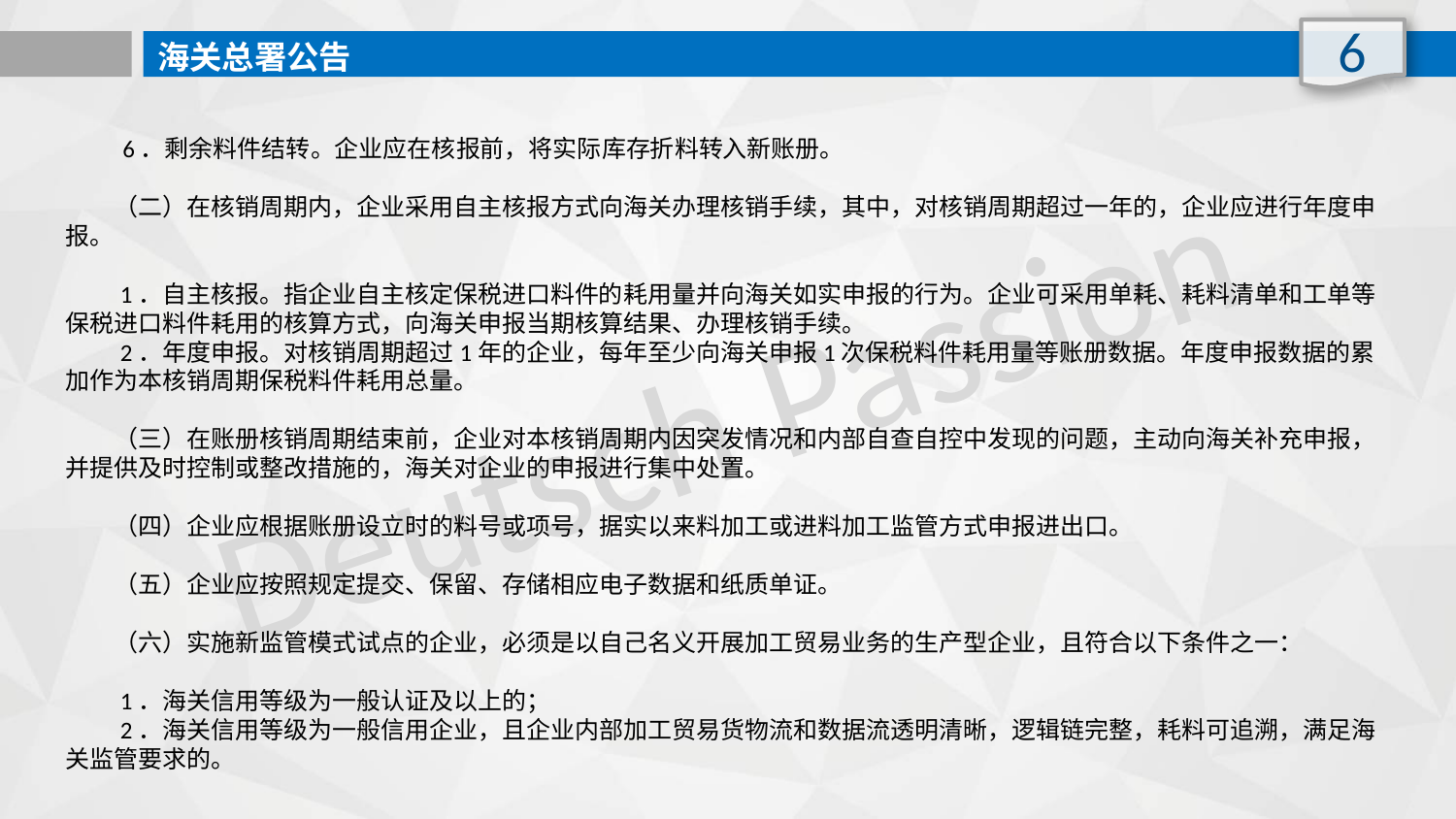

6

海关总署公告

　     6．剩余料件结转。企业应在核报前，将实际库存折料转入新账册。

　　（二）在核销周期内，企业采用自主核报方式向海关办理核销手续，其中，对核销周期超过一年的，企业应进行年度申报。

　　1．自主核报。指企业自主核定保税进口料件的耗用量并向海关如实申报的行为。企业可采用单耗、耗料清单和工单等保税进口料件耗用的核算方式，向海关申报当期核算结果、办理核销手续。
　　2．年度申报。对核销周期超过1年的企业，每年至少向海关申报1次保税料件耗用量等账册数据。年度申报数据的累加作为本核销周期保税料件耗用总量。

　　（三）在账册核销周期结束前，企业对本核销周期内因突发情况和内部自查自控中发现的问题，主动向海关补充申报，并提供及时控制或整改措施的，海关对企业的申报进行集中处置。

　　（四）企业应根据账册设立时的料号或项号，据实以来料加工或进料加工监管方式申报进出口。

　　（五）企业应按照规定提交、保留、存储相应电子数据和纸质单证。

　　（六）实施新监管模式试点的企业，必须是以自己名义开展加工贸易业务的生产型企业，且符合以下条件之一：

　　1．海关信用等级为一般认证及以上的；
　　2．海关信用等级为一般信用企业，且企业内部加工贸易货物流和数据流透明清晰，逻辑链完整，耗料可追溯，满足海关监管要求的。
Deutsch Passion